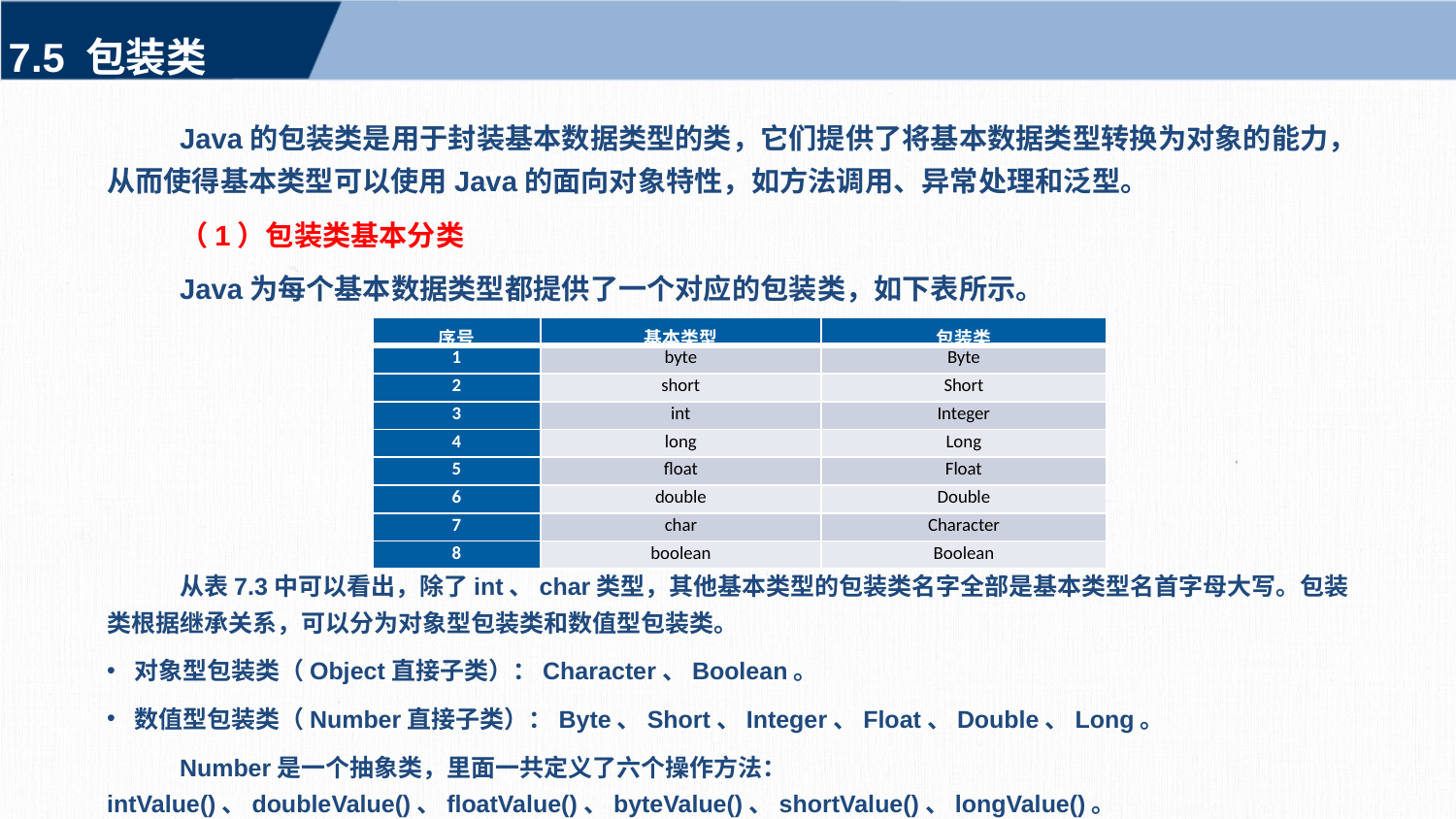

7.5 包装类

Java的包装类是用于封装基本数据类型的类，它们提供了将基本数据类型转换为对象的能力，从而使得基本类型可以使用Java的面向对象特性，如方法调用、异常处理和泛型。
（1）包装类基本分类
Java为每个基本数据类型都提供了一个对应的包装类，如下表所示。

从表7.3中可以看出，除了int、char类型，其他基本类型的包装类名字全部是基本类型名首字母大写。包装类根据继承关系，可以分为对象型包装类和数值型包装类。
对象型包装类（Object直接子类）：Character、Boolean。
数值型包装类（Number直接子类）：Byte、Short、Integer、Float、Double、Long。
Number是一个抽象类，里面一共定义了六个操作方法：intValue()、doubleValue()、floatValue()、byteValue()、shortValue()、longValue()。
| 序号 | 基本类型 | 包装类 |
| --- | --- | --- |
| 1 | byte | Byte |
| 2 | short | Short |
| 3 | int | Integer |
| 4 | long | Long |
| 5 | float | Float |
| 6 | double | Double |
| 7 | char | Character |
| 8 | boolean | Boolean |